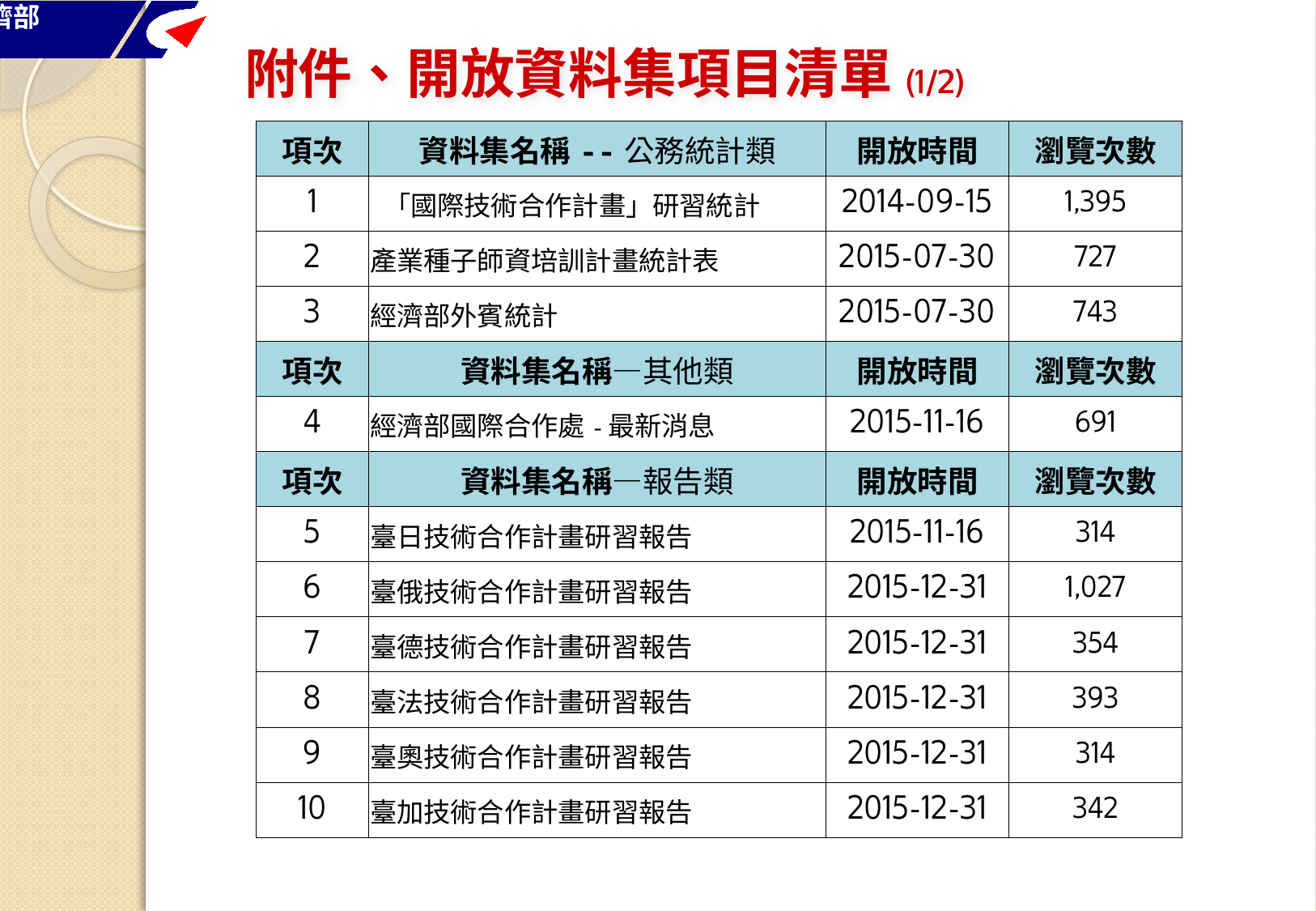

附件、開放資料集項目清單(1/2)
| 項次 | 資料集名稱--公務統計類 | 開放時間 | 瀏覽次數 |
| --- | --- | --- | --- |
| 1 | 「國際技術合作計畫」研習統計 | 2014-09-15 | 1,395 |
| 2 | 產業種子師資培訓計畫統計表 | 2015-07-30 | 727 |
| 3 | 經濟部外賓統計 | 2015-07-30 | 743 |
| 項次 | 資料集名稱—其他類 | 開放時間 | 瀏覽次數 |
| 4 | 經濟部國際合作處-最新消息 | 2015-11-16 | 691 |
| 項次 | 資料集名稱—報告類 | 開放時間 | 瀏覽次數 |
| 5 | 臺日技術合作計畫研習報告 | 2015-11-16 | 314 |
| 6 | 臺俄技術合作計畫研習報告 | 2015-12-31 | 1,027 |
| 7 | 臺德技術合作計畫研習報告 | 2015-12-31 | 354 |
| 8 | 臺法技術合作計畫研習報告 | 2015-12-31 | 393 |
| 9 | 臺奧技術合作計畫研習報告 | 2015-12-31 | 314 |
| 10 | 臺加技術合作計畫研習報告 | 2015-12-31 | 342 |